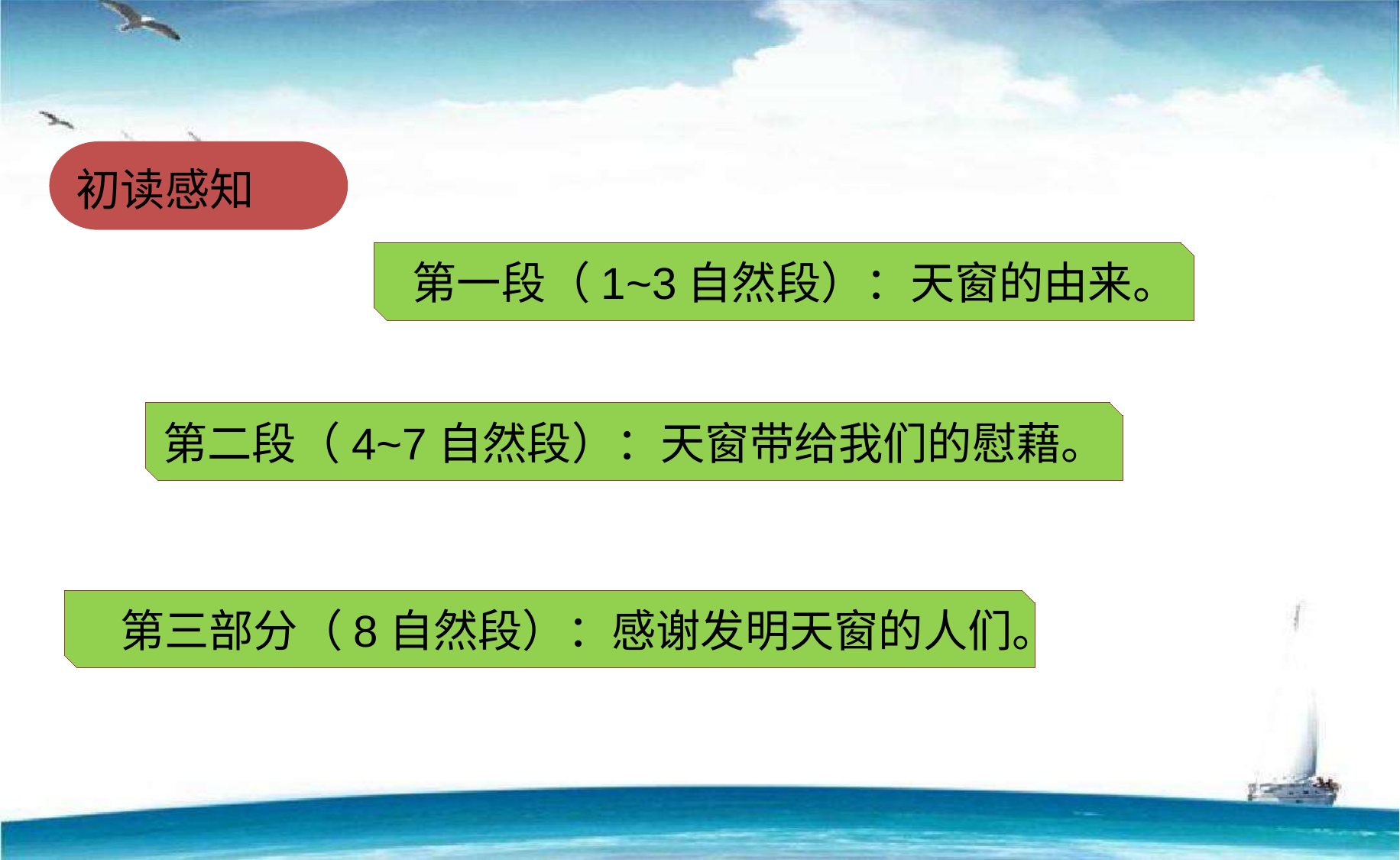

初读感知
 第一段（1~3自然段）：天窗的由来。
第二段（4~7自然段）：天窗带给我们的慰藉。
第三部分（8自然段）：感谢发明天窗的人们。